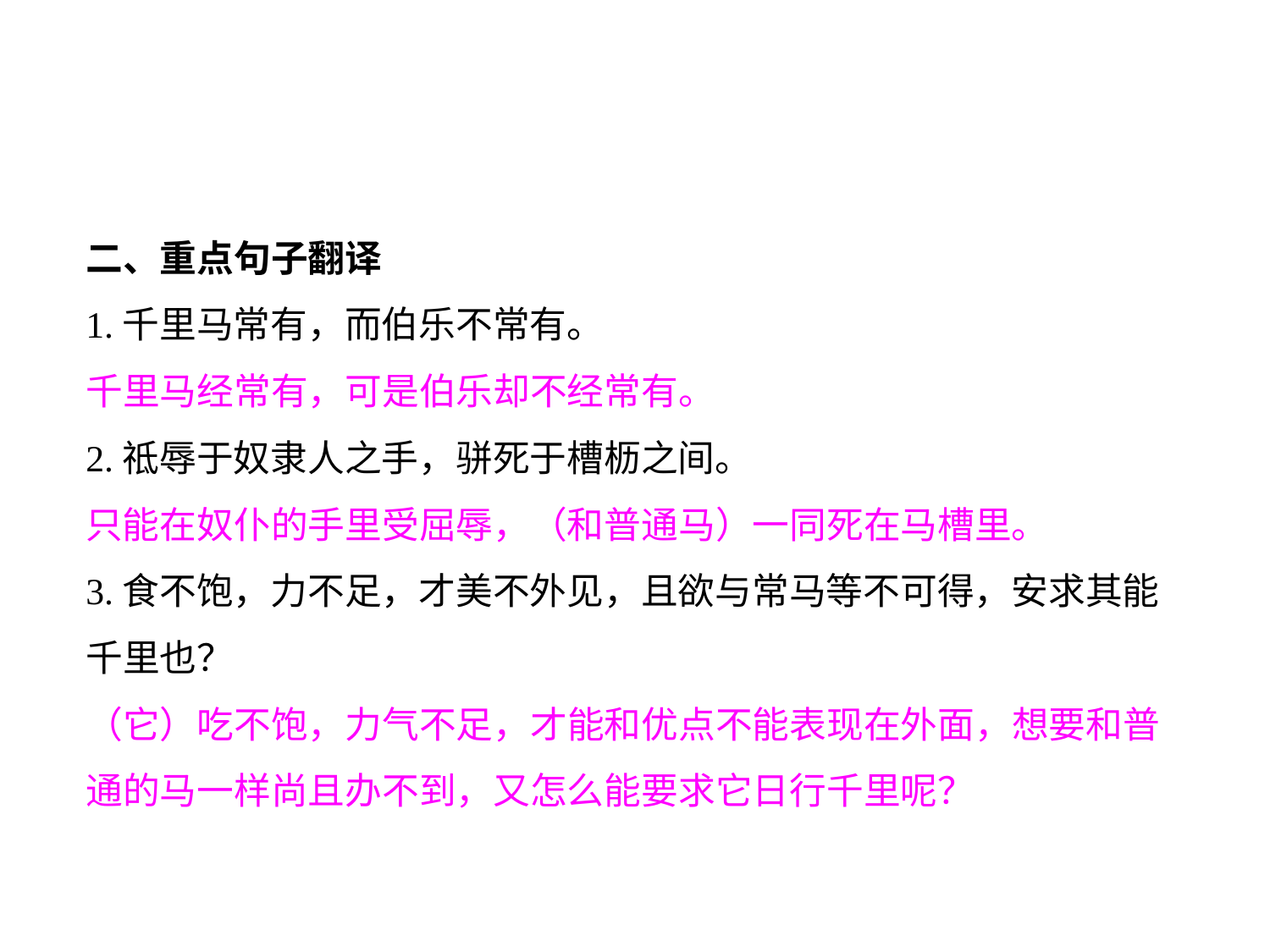

二、重点句子翻译
1.千里马常有，而伯乐不常有。
千里马经常有，可是伯乐却不经常有。
2.祗辱于奴隶人之手，骈死于槽枥之间。
只能在奴仆的手里受屈辱，（和普通马）一同死在马槽里。
3.食不饱，力不足，才美不外见，且欲与常马等不可得，安求其能千里也？
（它）吃不饱，力气不足，才能和优点不能表现在外面，想要和普通的马一样尚且办不到，又怎么能要求它日行千里呢？